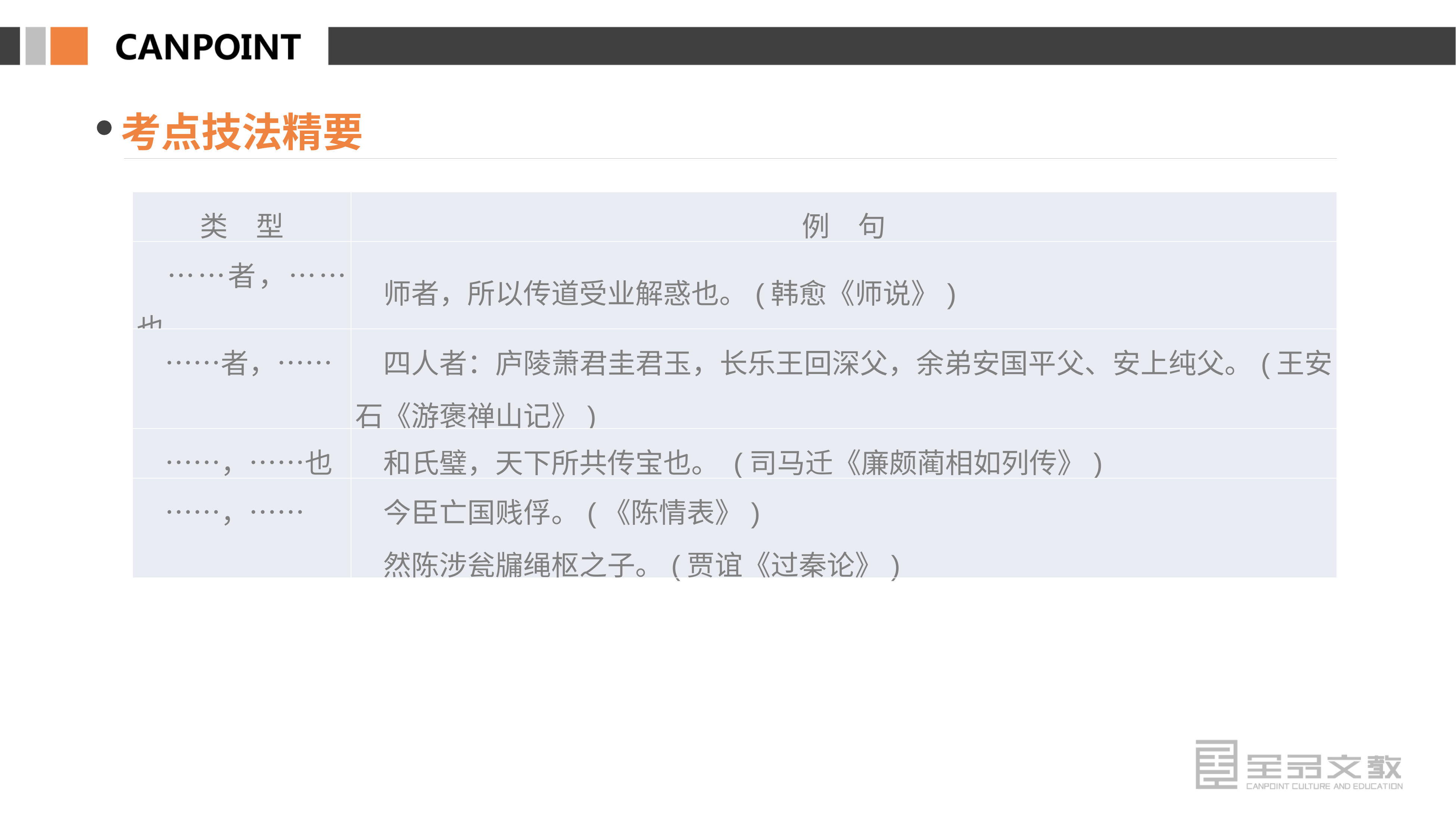

考点技法精要

| 类　型 | 例　句 |
| --- | --- |
| ……者，……也 | 师者，所以传道受业解惑也。(韩愈《师说》) |
| ……者，…… | 四人者：庐陵萧君圭君玉，长乐王回深父，余弟安国平父、安上纯父。(王安石《游褒禅山记》) |
| ……，……也 | 和氏璧，天下所共传宝也。 (司马迁《廉颇蔺相如列传》) |
| ……，…… | 今臣亡国贱俘。(《陈情表》) 　然陈涉瓮牖绳枢之子。(贾谊《过秦论》) |